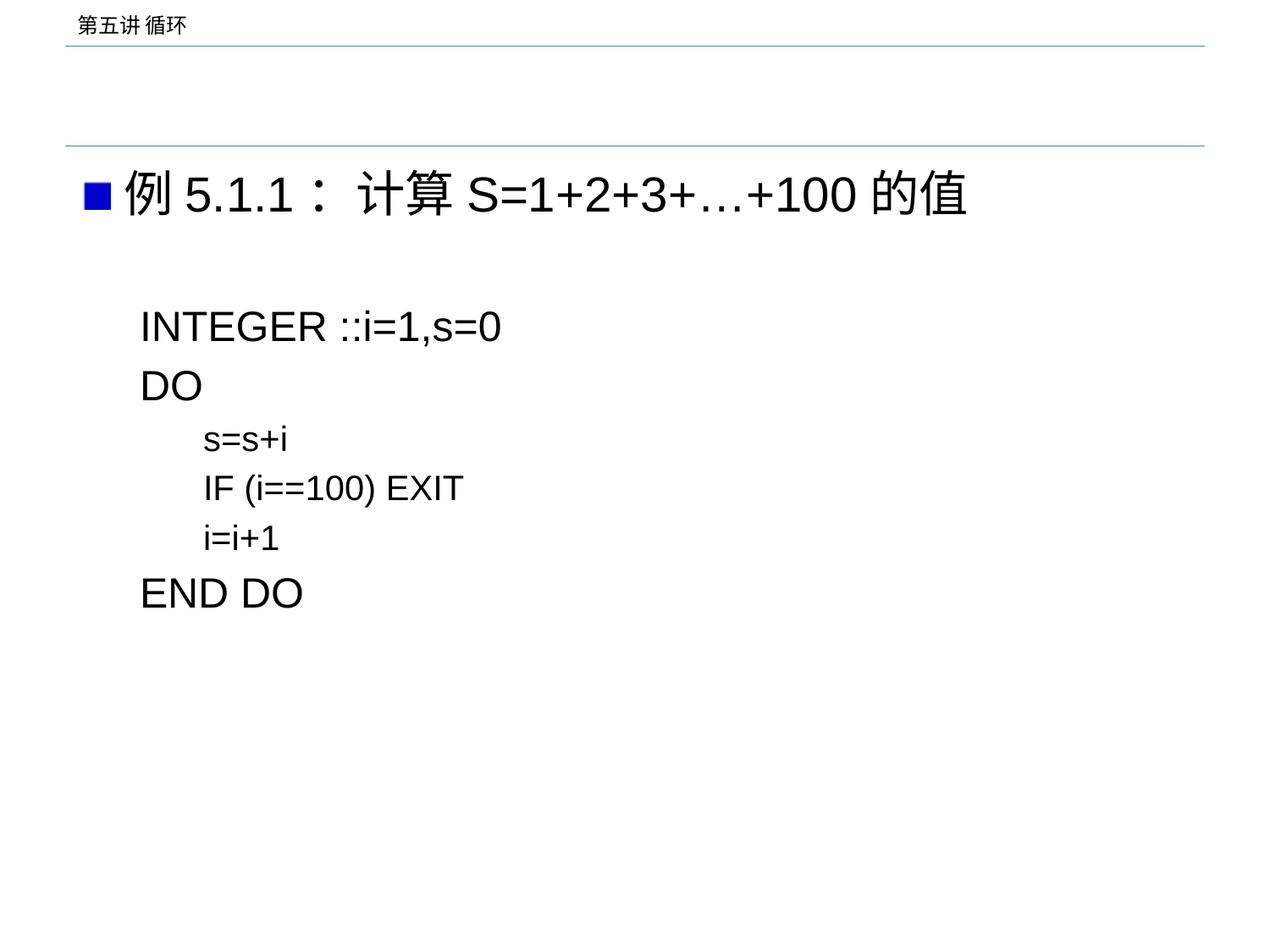

#
例5.1.1：计算S=1+2+3+…+100的值

INTEGER ::i=1,s=0
DO
s=s+i
IF (i==100) EXIT
i=i+1
END DO